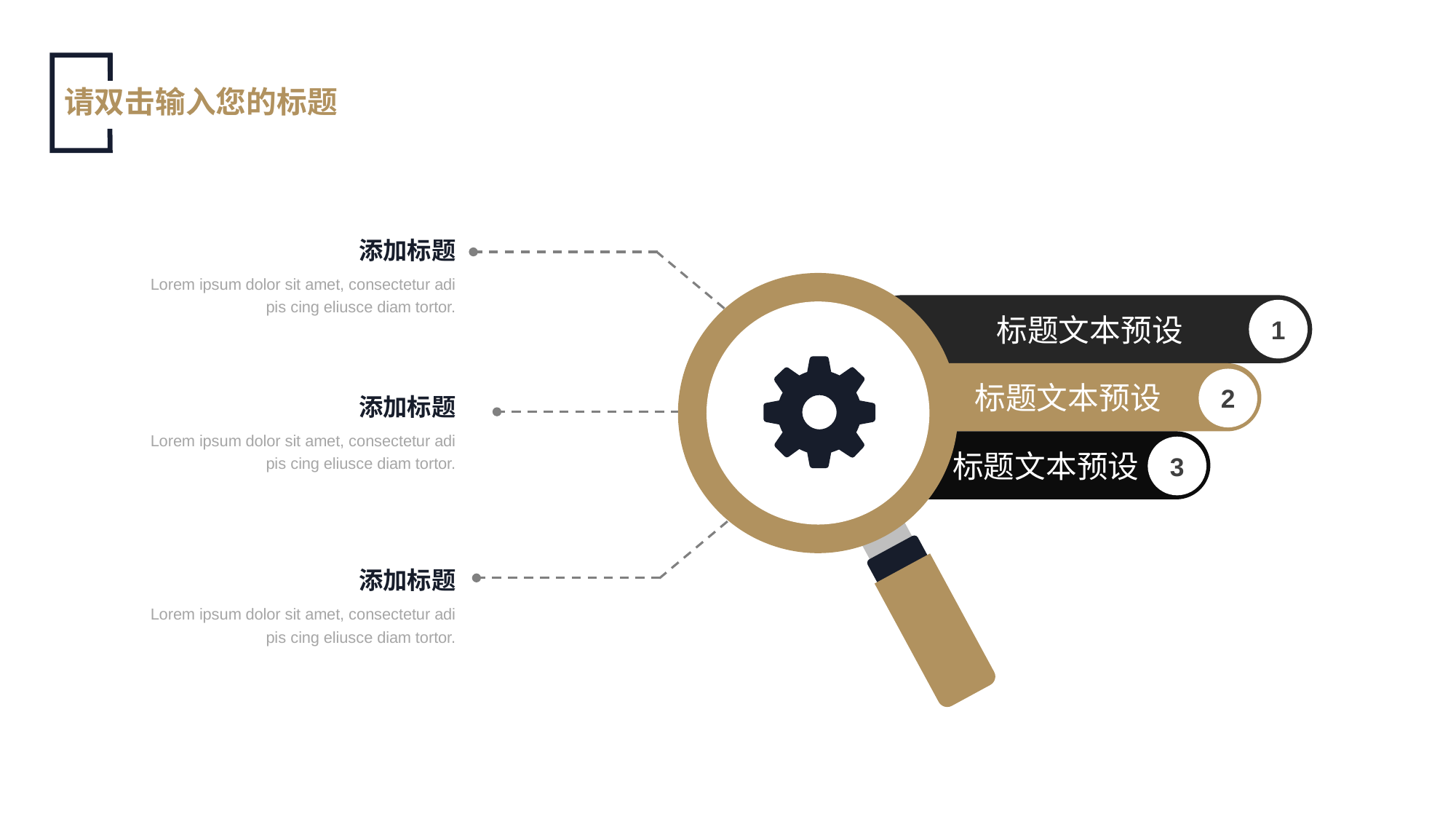

请双击输入您的标题
添加标题

Lorem ipsum dolor sit amet, consectetur adi pis cing eliusce diam tortor.
标题文本预设
1
标题文本预设
2
添加标题
Lorem ipsum dolor sit amet, consectetur adi pis cing eliusce diam tortor.
标题文本预设
3
添加标题
Lorem ipsum dolor sit amet, consectetur adi pis cing eliusce diam tortor.